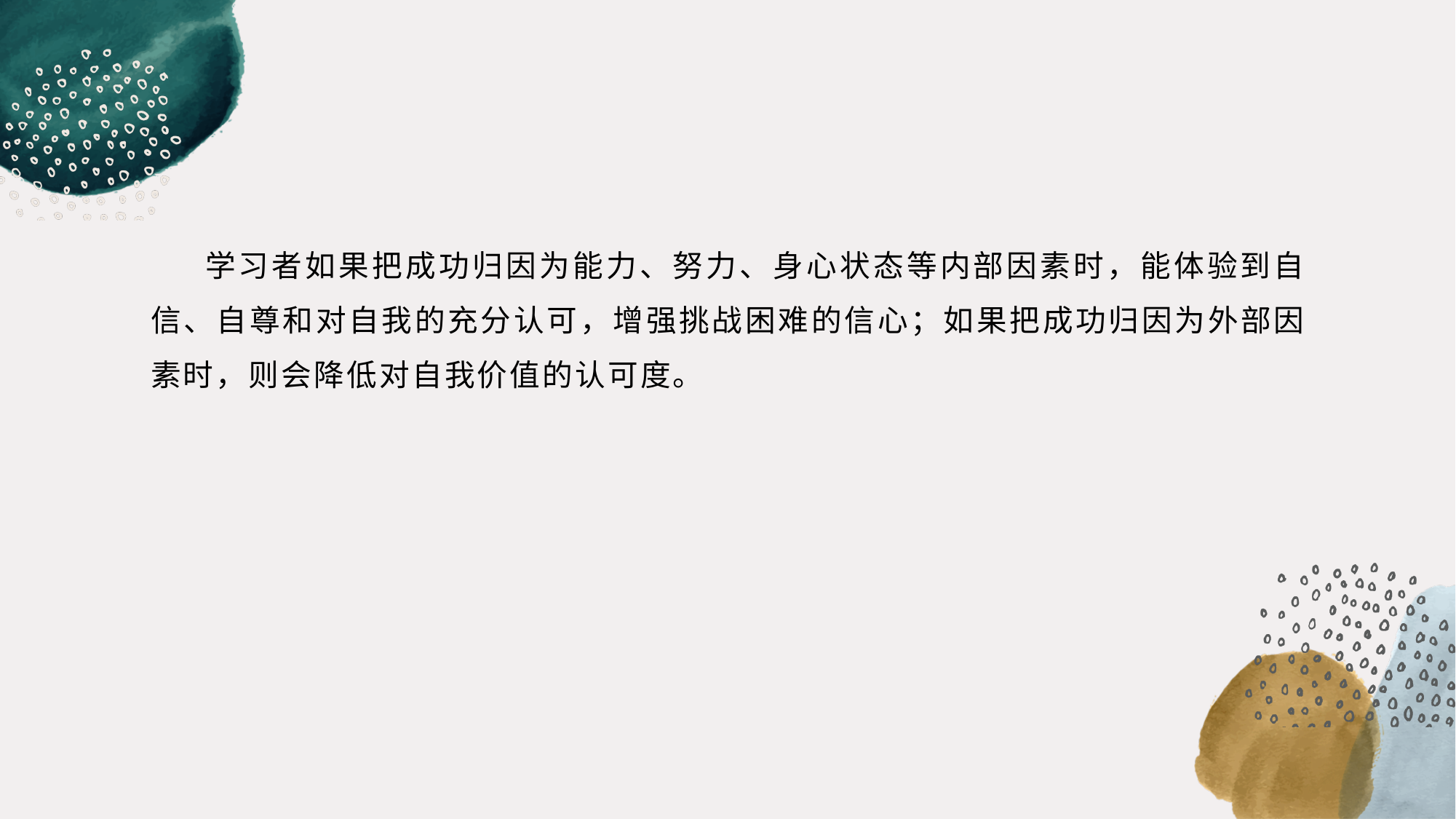

学习者如果把成功归因为能力、努力、身心状态等内部因素时，能体验到自信、自尊和对自我的充分认可，增强挑战困难的信心；如果把成功归因为外部因素时，则会降低对自我价值的认可度。